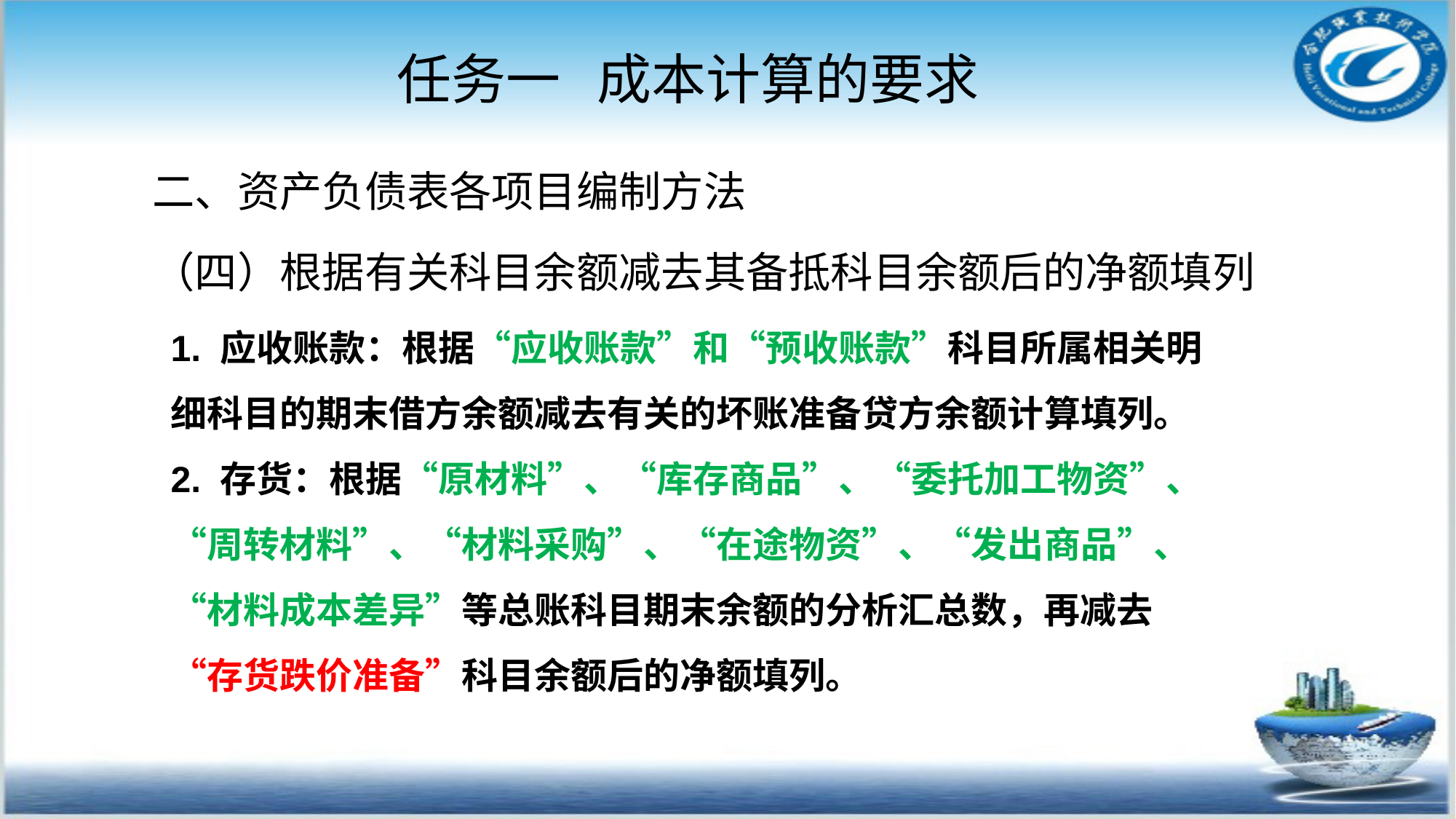

# 任务一   成本计算的要求
二、资产负债表各项目编制方法
（四）根据有关科目余额减去其备抵科目余额后的净额填列
1. 应收账款：根据“应收账款”和“预收账款”科目所属相关明细科目的期末借方余额减去有关的坏账准备贷方余额计算填列。
2. 存货：根据“原材料”、“库存商品”、“委托加工物资”、“周转材料”、“材料采购”、“在途物资”、“发出商品”、“材料成本差异”等总账科目期末余额的分析汇总数，再减去“存货跌价准备”科目余额后的净额填列。